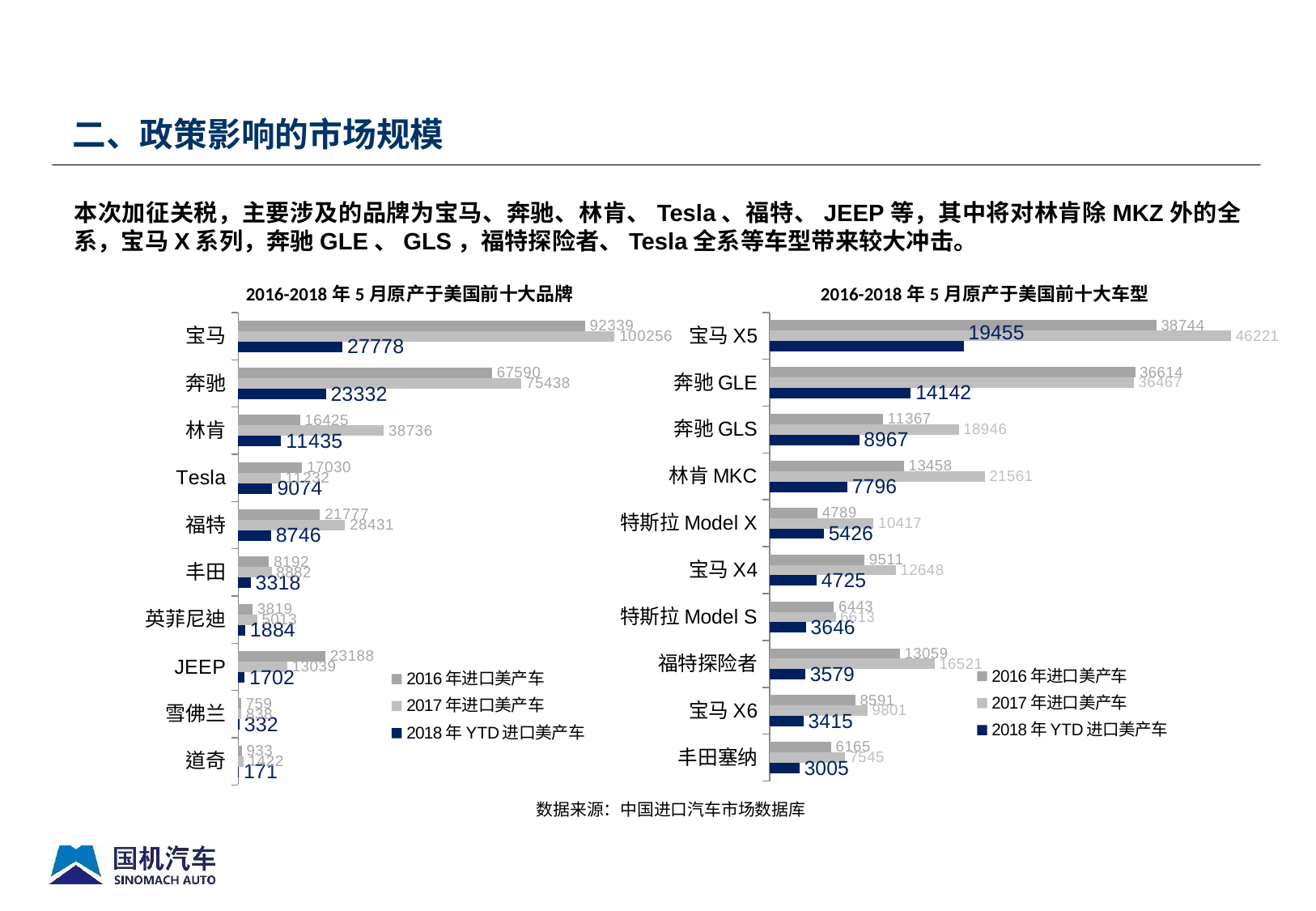

二、政策影响的市场规模
本次加征关税，主要涉及的品牌为宝马、奔驰、林肯、Tesla、福特、JEEP等，其中将对林肯除MKZ外的全系，宝马X系列，奔驰GLE、GLS，福特探险者、Tesla全系等车型带来较大冲击。

### Chart

| Category | 2018年YTD进口美产车 | 2017年进口美产车 | 2016年进口美产车 |
|---|---|---|---|
| 道奇 | 171.0 | 1422.0 | 933.0 |
| 雪佛兰 | 332.0 | 838.0 | 759.0 |
| JEEP | 1702.0 | 13039.0 | 23188.0 |
| 英菲尼迪 | 1884.0 | 5013.0 | 3819.0 |
| 丰田 | 3318.0 | 8882.0 | 8192.0 |
| 福特 | 8746.0 | 28431.0 | 21777.0 |
| Tesla | 9074.0 | 11232.0 | 17030.0 |
| 林肯 | 11435.0 | 38736.0 | 16425.0 |
| 奔驰 | 23332.0 | 75438.0 | 67590.0 |
| 宝马 | 27778.0 | 100256.0 | 92339.0 |

### Chart

| Category | 2018年YTD进口美产车 | 2017年进口美产车 | 2016年进口美产车 |
|---|---|---|---|
| 丰田塞纳 | 3005.0 | 7545.0 | 6165.0 |
| 宝马X6 | 3415.0 | 9801.0 | 8591.0 |
| 福特探险者 | 3579.0 | 16521.0 | 13059.0 |
| 特斯拉Model S | 3646.0 | 6613.0 | 6443.0 |
| 宝马X4 | 4725.0 | 12648.0 | 9511.0 |
| 特斯拉Model X | 5426.0 | 10417.0 | 4789.0 |
| 林肯MKC | 7796.0 | 21561.0 | 13458.0 |
| 奔驰GLS | 8967.0 | 18946.0 | 11367.0 |
| 奔驰GLE | 14142.0 | 36467.0 | 36614.0 |
| 宝马X5 | 19455.0 | 46221.0 | 38744.0 |
2016-2018年5月原产于美国前十大车型
2016-2018年5月原产于美国前十大品牌
数据来源：中国进口汽车市场数据库